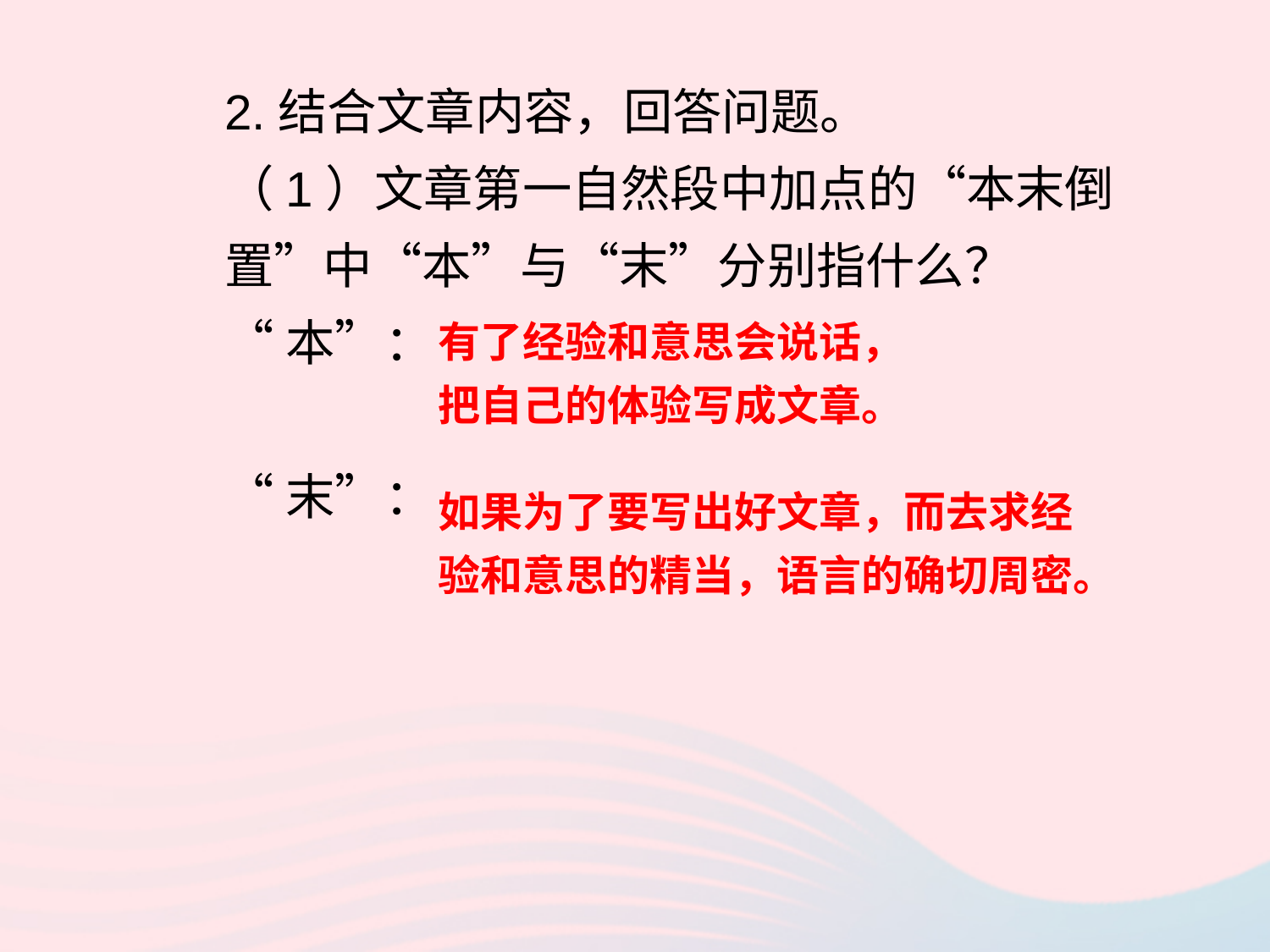

2.结合文章内容，回答问题。
（1）文章第一自然段中加点的“本末倒置”中“本”与“末”分别指什么？
“本”：

“末”：
有了经验和意思会说话，把自己的体验写成文章。
如果为了要写出好文章，而去求经验和意思的精当，语言的确切周密。